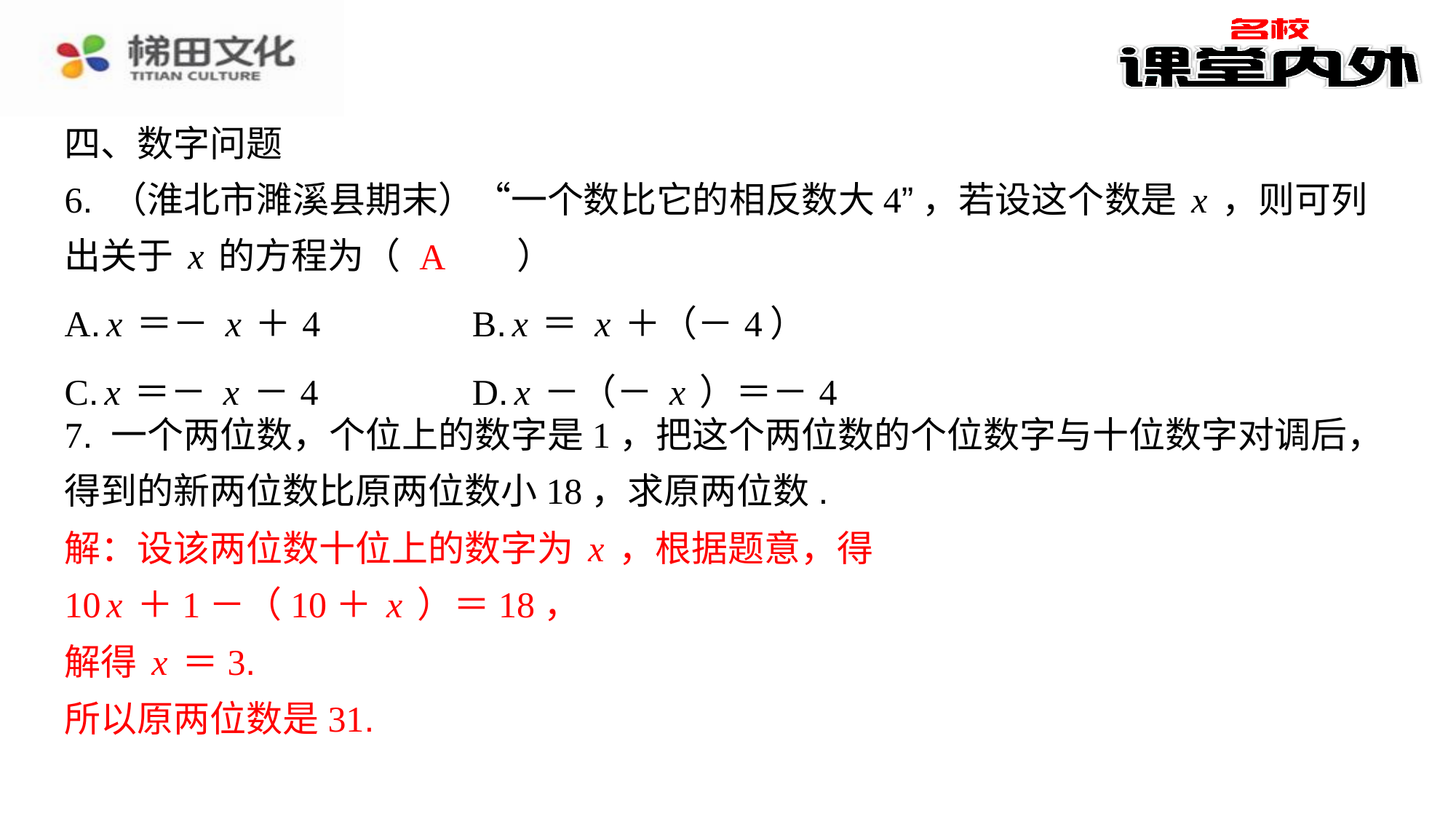

四、数字问题
6. （淮北市濉溪县期末）“一个数比它的相反数大4”，若设这个数是x，则可列
出关于x的方程为（　A　）
A
| A. x＝－x＋4 | B. x＝x＋（－4） |
| --- | --- |
| C. x＝－x－4 | D. x－（－x）＝－4 |
7. 一个两位数，个位上的数字是1，把这个两位数的个位数字与十位数字对调后，
得到的新两位数比原两位数小18，求原两位数.
解：设该两位数十位上的数字为x，根据题意，得
10x＋1－（10＋x）＝18，
解得x＝3.
所以原两位数是31.
解：设该两位数十位上的数字为x，根据题意，得
10x＋1－（10＋x）＝18，
解得x＝3.
所以原两位数是31.